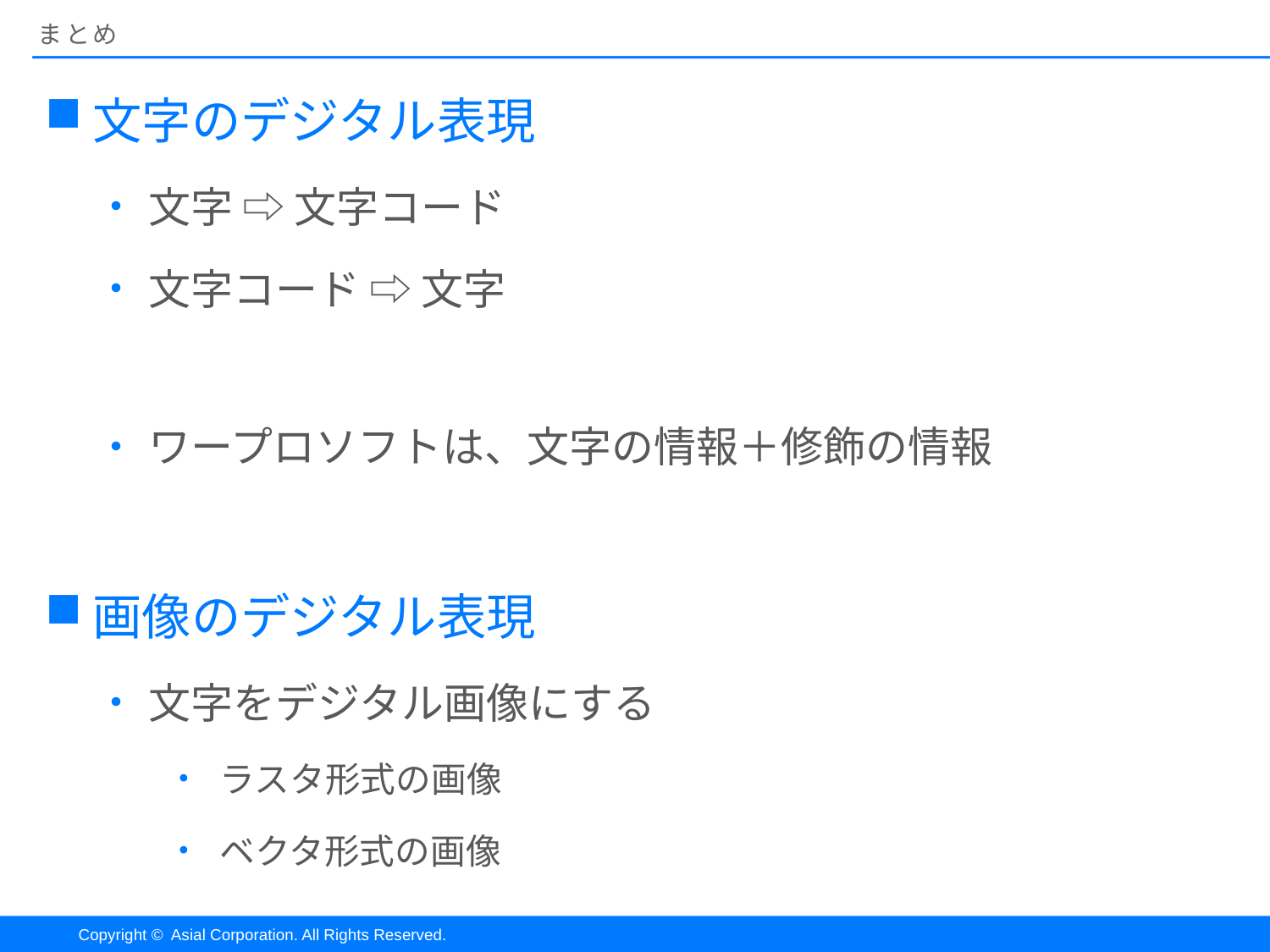

# まとめ

文字のデジタル表現
文字 ⇨ 文字コード
文字コード ⇨ 文字

ワープロソフトは、文字の情報＋修飾の情報

画像のデジタル表現
文字をデジタル画像にする
ラスタ形式の画像
ベクタ形式の画像